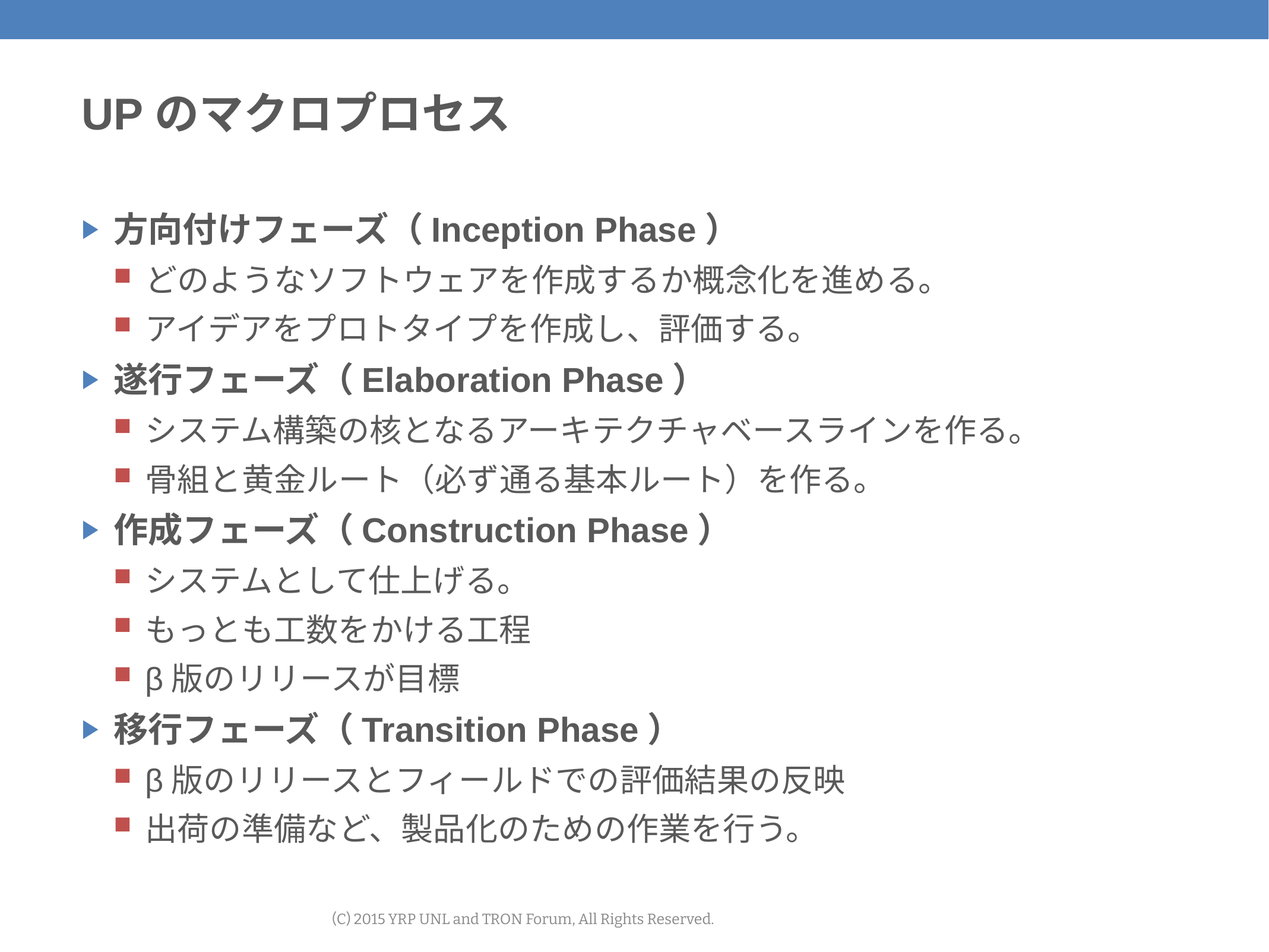

# UPのマクロプロセス
方向付けフェーズ（Inception Phase）
どのようなソフトウェアを作成するか概念化を進める。
アイデアをプロトタイプを作成し、評価する。
遂行フェーズ（Elaboration Phase）
システム構築の核となるアーキテクチャベースラインを作る。
骨組と黄金ルート（必ず通る基本ルート）を作る。
作成フェーズ（Construction Phase）
システムとして仕上げる。
もっとも工数をかける工程
β版のリリースが目標
移行フェーズ（Transition Phase）
β版のリリースとフィールドでの評価結果の反映
出荷の準備など、製品化のための作業を行う。
(C) 2015 YRP UNL and TRON Forum, All Rights Reserved.
42